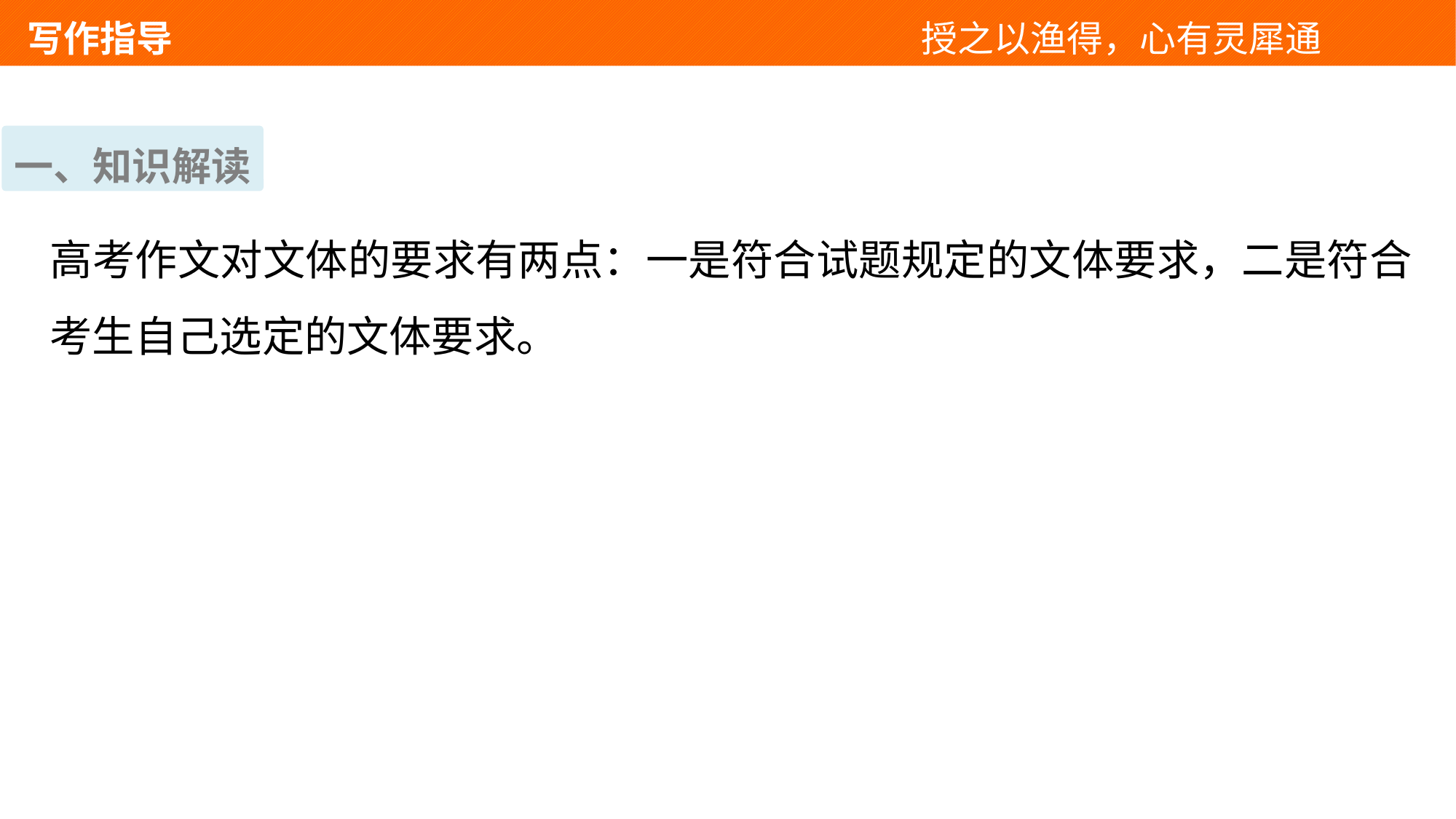

写作指导                                     　 　　　　　　　　　　　授之以渔得，心有灵犀通
一、知识解读
高考作文对文体的要求有两点：一是符合试题规定的文体要求，二是符合考生自己选定的文体要求。